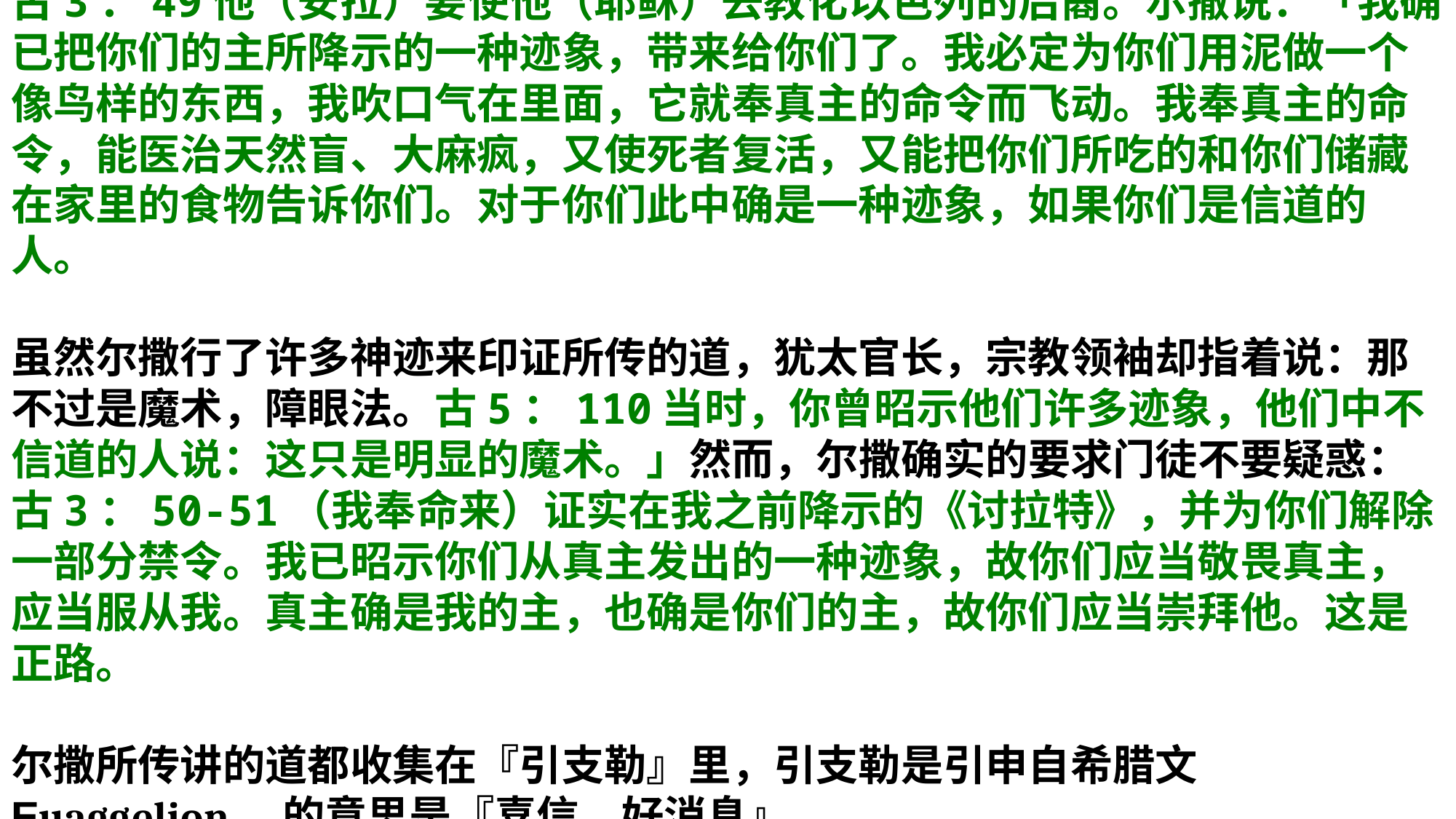

古3：49他（安拉）要使他（耶稣）去教化以色列的后裔。尔撒说：「我确已把你们的主所降示的一种迹象，带来给你们了。我必定为你们用泥做一个像鸟样的东西，我吹口气在里面，它就奉真主的命令而飞动。我奉真主的命令，能医治天然盲、大麻疯，又使死者复活，又能把你们所吃的和你们储藏在家里的食物告诉你们。对于你们此中确是一种迹象，如果你们是信道的人。

虽然尔撒行了许多神迹来印证所传的道，犹太官长，宗教领袖却指着说：那不过是魔术，障眼法。古5：110当时，你曾昭示他们许多迹象，他们中不信道的人说：这只是明显的魔术。」然而，尔撒确实的要求门徒不要疑惑：古3：50-51（我奉命来）证实在我之前降示的《讨拉特》，并为你们解除一部分禁令。我已昭示你们从真主发出的一种迹象，故你们应当敬畏真主，应当服从我。真主确是我的主，也确是你们的主，故你们应当崇拜他。这是正路。

尔撒所传讲的道都收集在『引支勒』里，引支勒是引申自希腊文Euaggelion，的意思是『喜信，好消息』